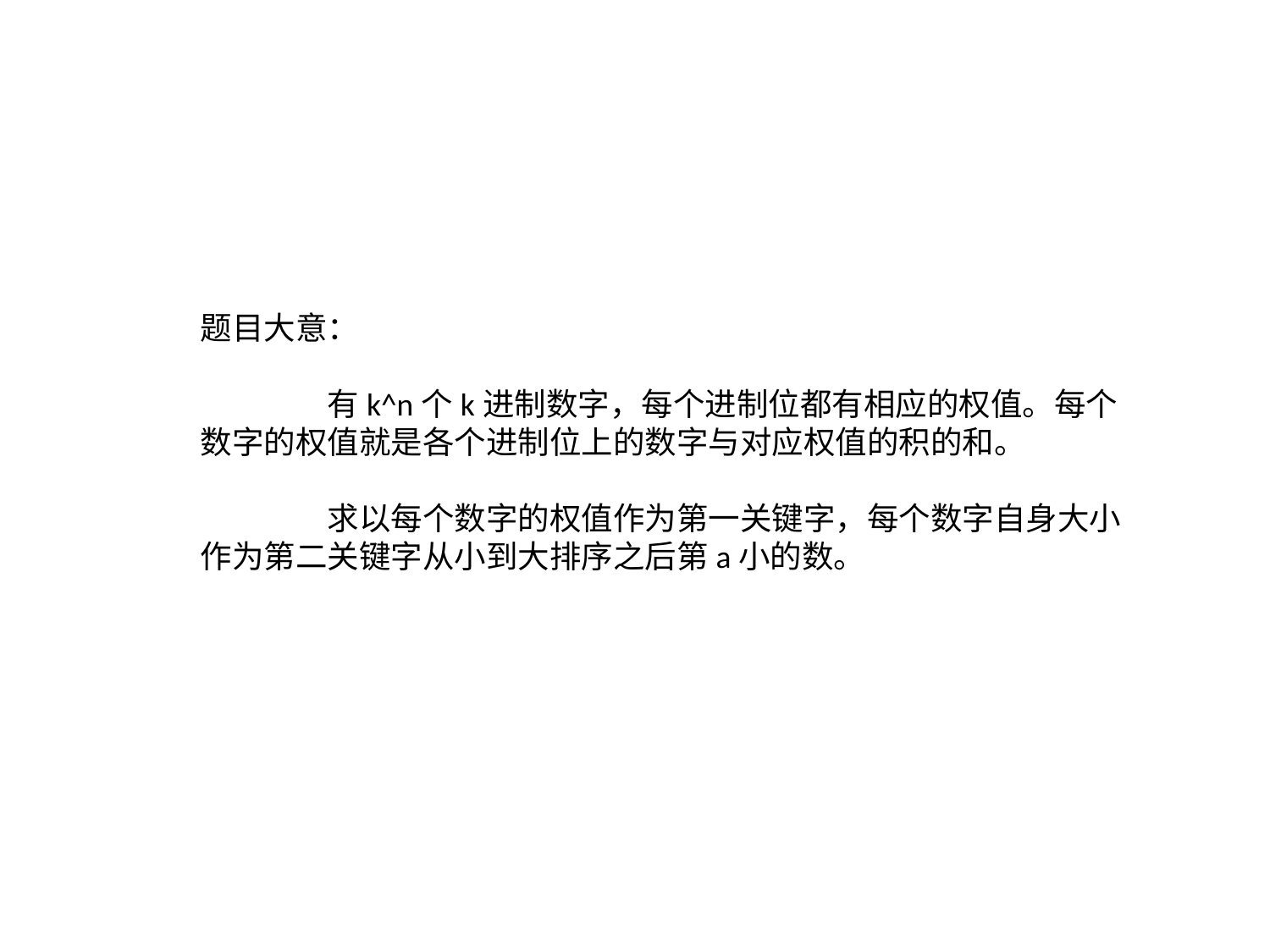

题目大意：

	有k^n个k进制数字，每个进制位都有相应的权值。每个数字的权值就是各个进制位上的数字与对应权值的积的和。

	求以每个数字的权值作为第一关键字，每个数字自身大小作为第二关键字从小到大排序之后第a小的数。